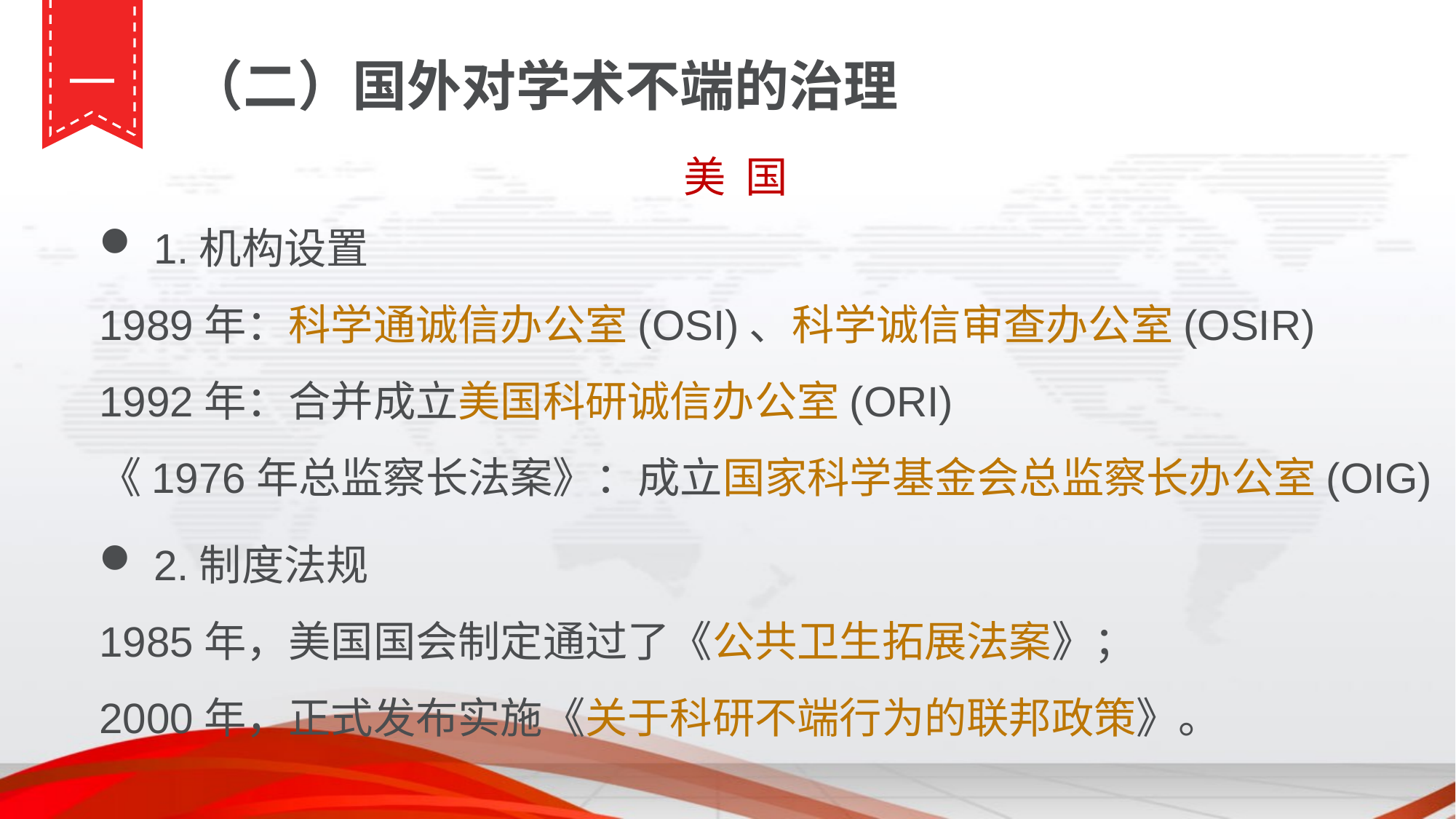

一
（二）国外对学术不端的治理
美  国
1.机构设置
1989年：科学通诚信办公室(OSI)、科学诚信审查办公室(OSIR)
1992年：合并成立美国科研诚信办公室(ORI)
《1976年总监察长法案》：成立国家科学基金会总监察长办公室(OIG)
2.制度法规
1985年，美国国会制定通过了《公共卫生拓展法案》；
2000年，正式发布实施《关于科研不端行为的联邦政策》。